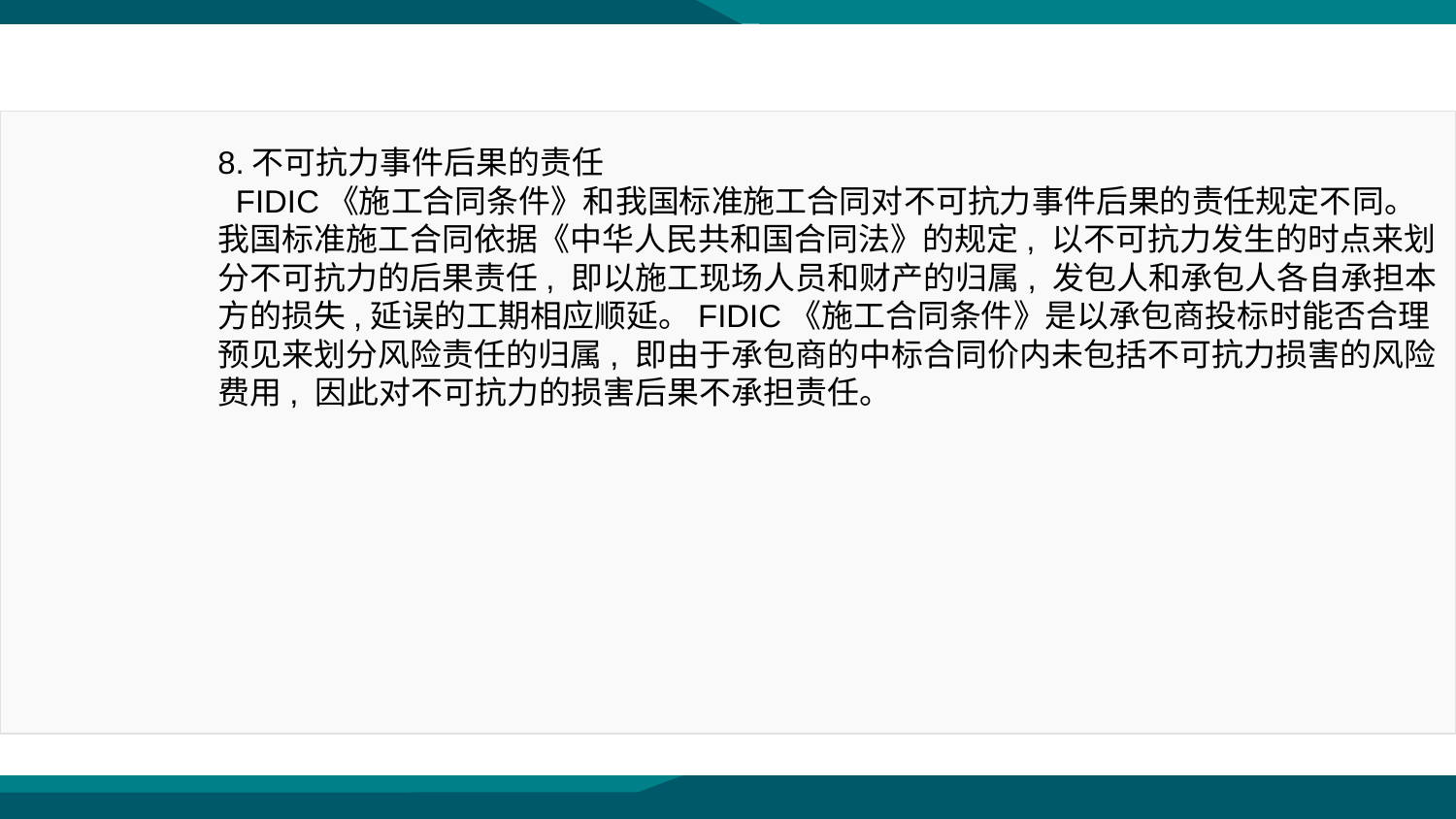

8.不可抗力事件后果的责任
  FIDIC《施工合同条件》和我国标准施工合同对不可抗力事件后果的责任规定不同。我国标准施工合同依据《中华人民共和国合同法》的规定, 以不可抗力发生的时点来划分不可抗力的后果责任, 即以施工现场人员和财产的归属, 发包人和承包人各自承担本方的损失,延误的工期相应顺延。FIDIC《施工合同条件》是以承包商投标时能否合理预见来划分风险责任的归属, 即由于承包商的中标合同价内未包括不可抗力损害的风险费用, 因此对不可抗力的损害后果不承担责任。